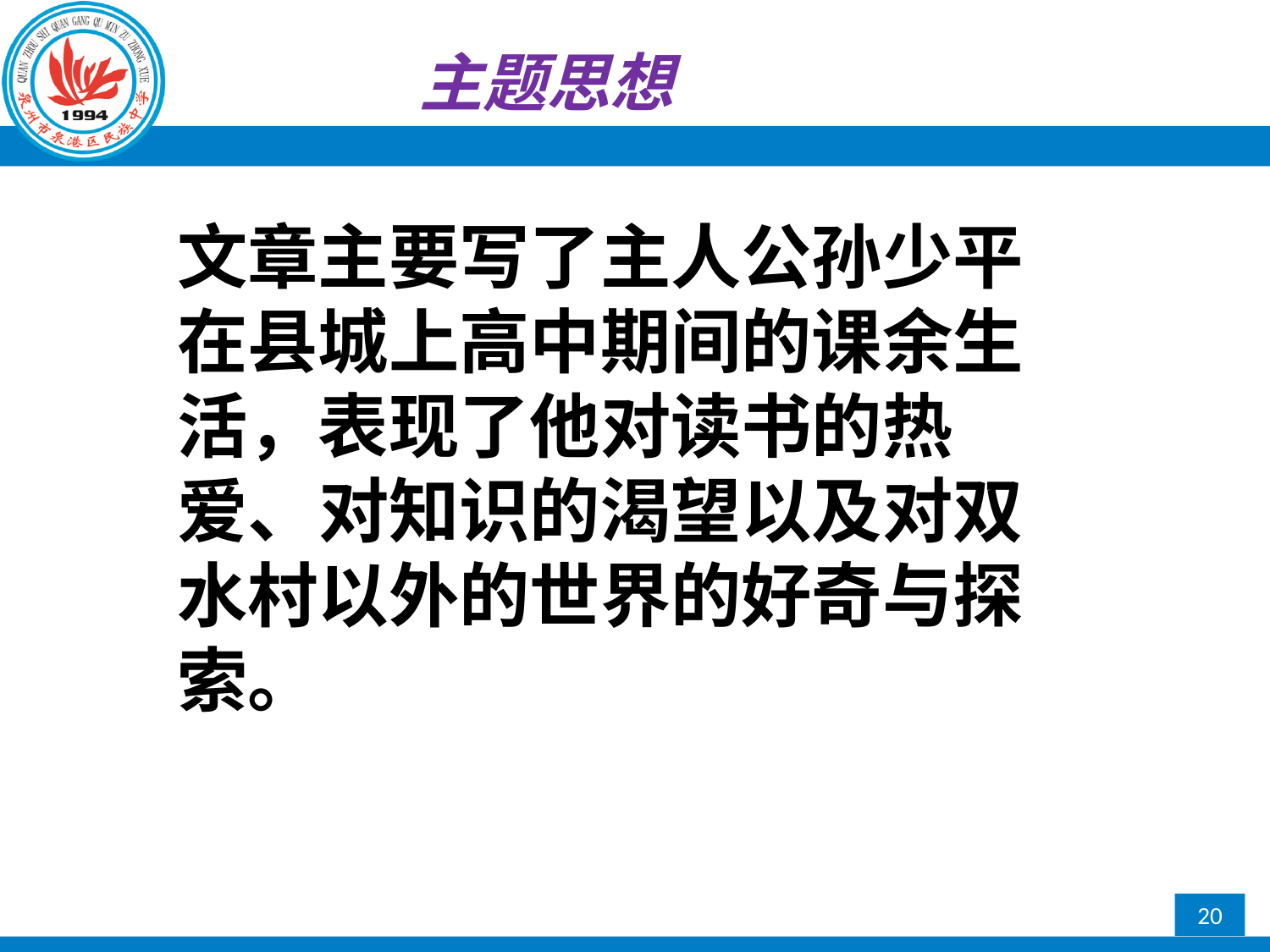

主题思想
文章主要写了主人公孙少平在县城上高中期间的课余生活，表现了他对读书的热爱、对知识的渴望以及对双水村以外的世界的好奇与探索。